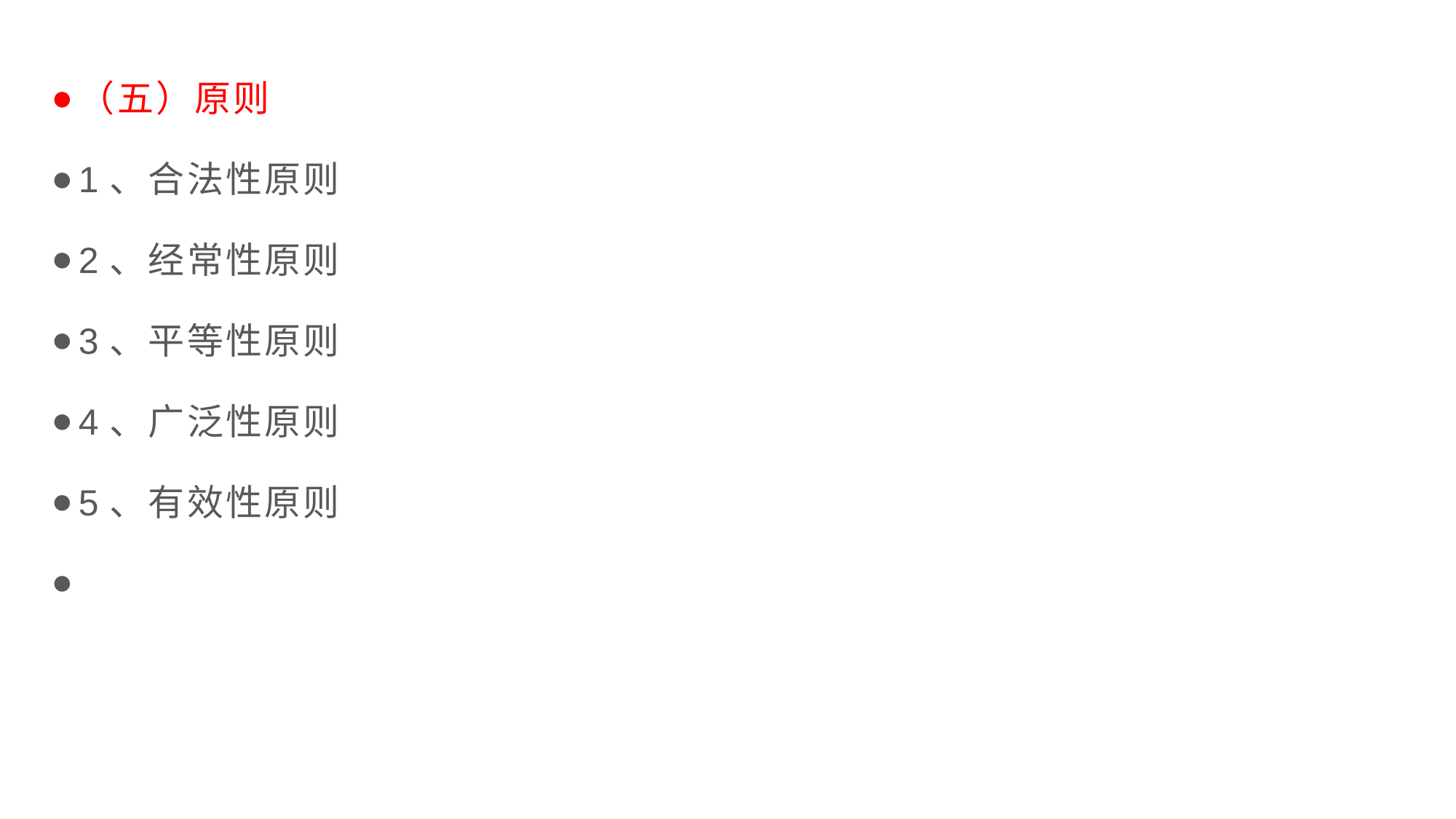

（五）原则
1、合法性原则
2、经常性原则
3、平等性原则
4、广泛性原则
5、有效性原则

11